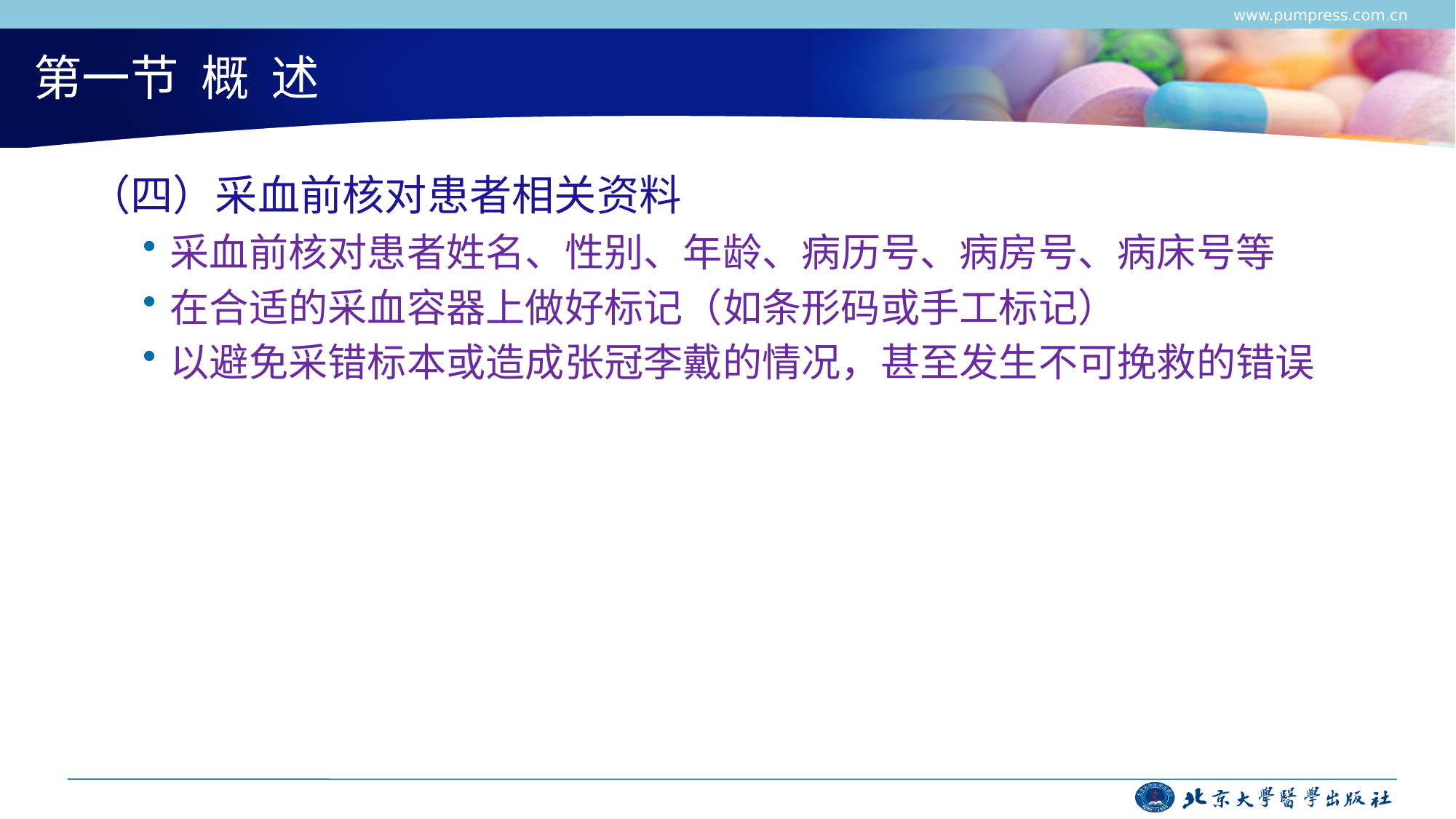

www.pumpress.com.cn
# 第一节  概  述
（四）采血前核对患者相关资料
采血前核对患者姓名、性别、年龄、病历号、病房号、病床号等
在合适的采血容器上做好标记（如条形码或手工标记）
以避免采错标本或造成张冠李戴的情况，甚至发生不可挽救的错误